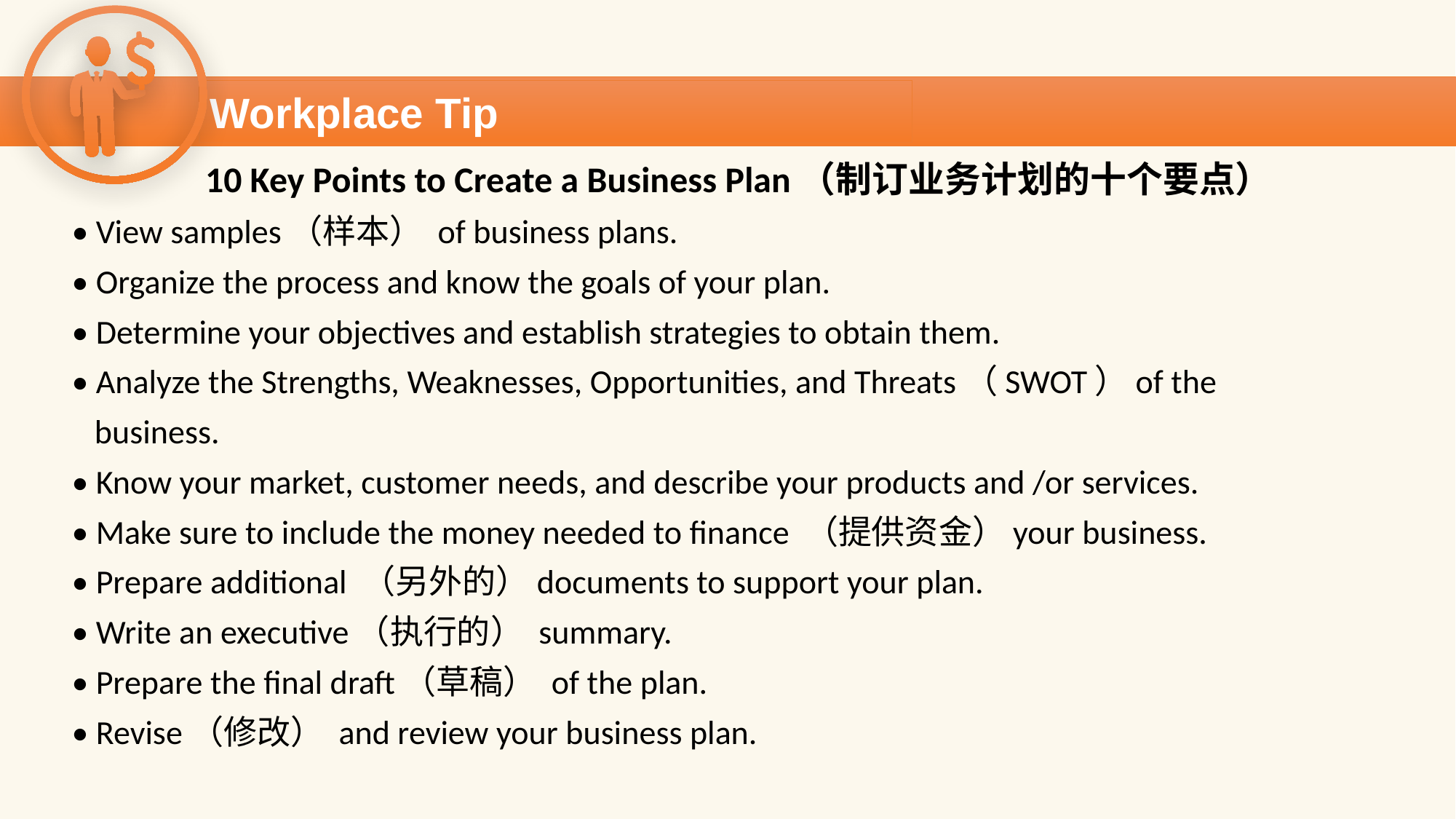

Workplace Tip
Workplace Tip
 10 Key Points to Create a Business Plan（制订业务计划的十个要点）
• View samples（样本） of business plans.
• Organize the process and know the goals of your plan.
• Determine your objectives and establish strategies to obtain them.
• Analyze the Strengths, Weaknesses, Opportunities, and Threats（SWOT）of the
   business.
• Know your market, customer needs, and describe your products and /or services.
• Make sure to include the money needed to finance （提供资金）your business.
• Prepare additional （另外的）documents to support your plan.
• Write an executive（执行的） summary.
• Prepare the final draft（草稿） of the plan.
• Revise（修改） and review your business plan.